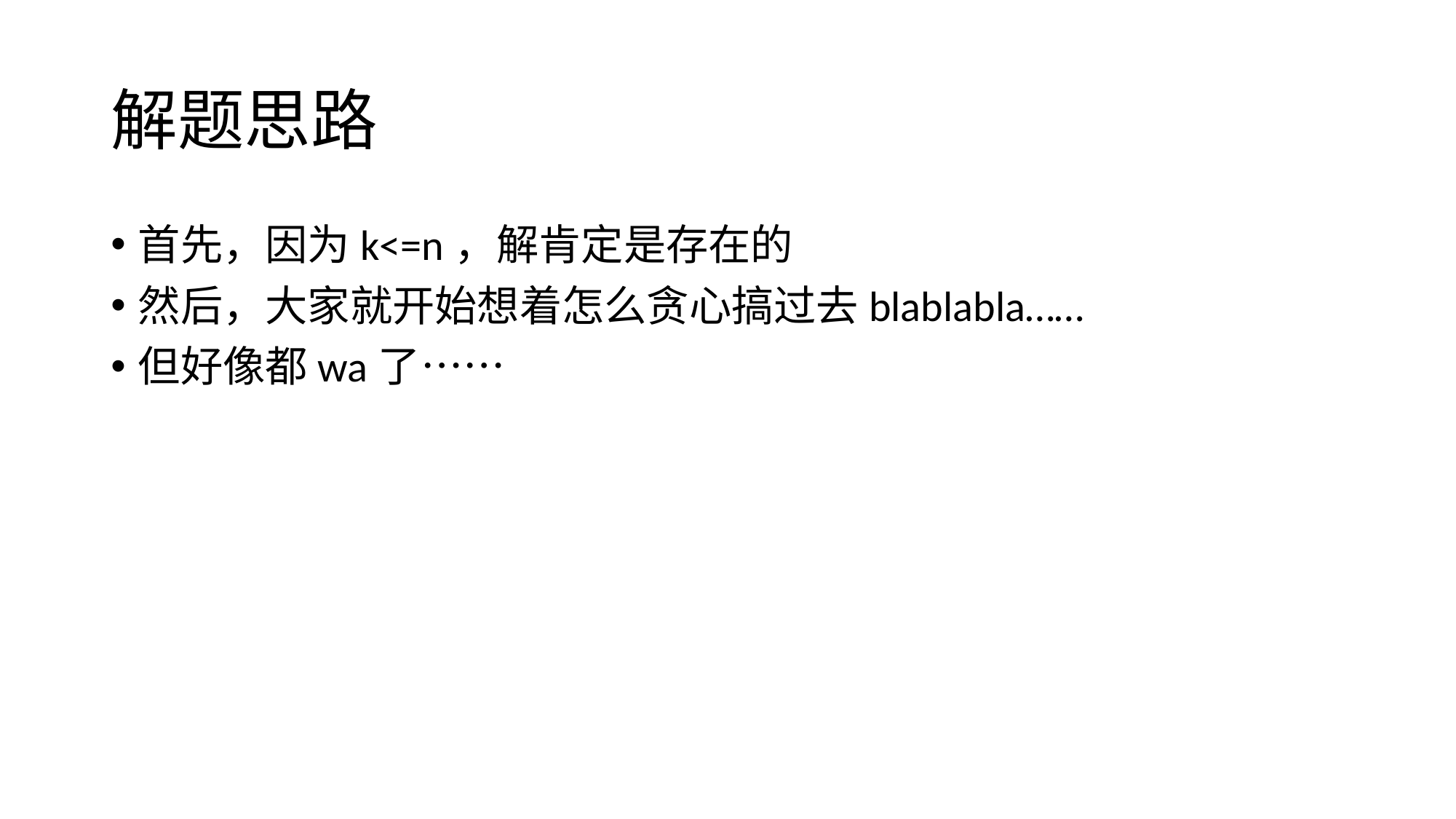

# 解题思路
首先，因为k<=n，解肯定是存在的
然后，大家就开始想着怎么贪心搞过去blablabla……
但好像都wa了……